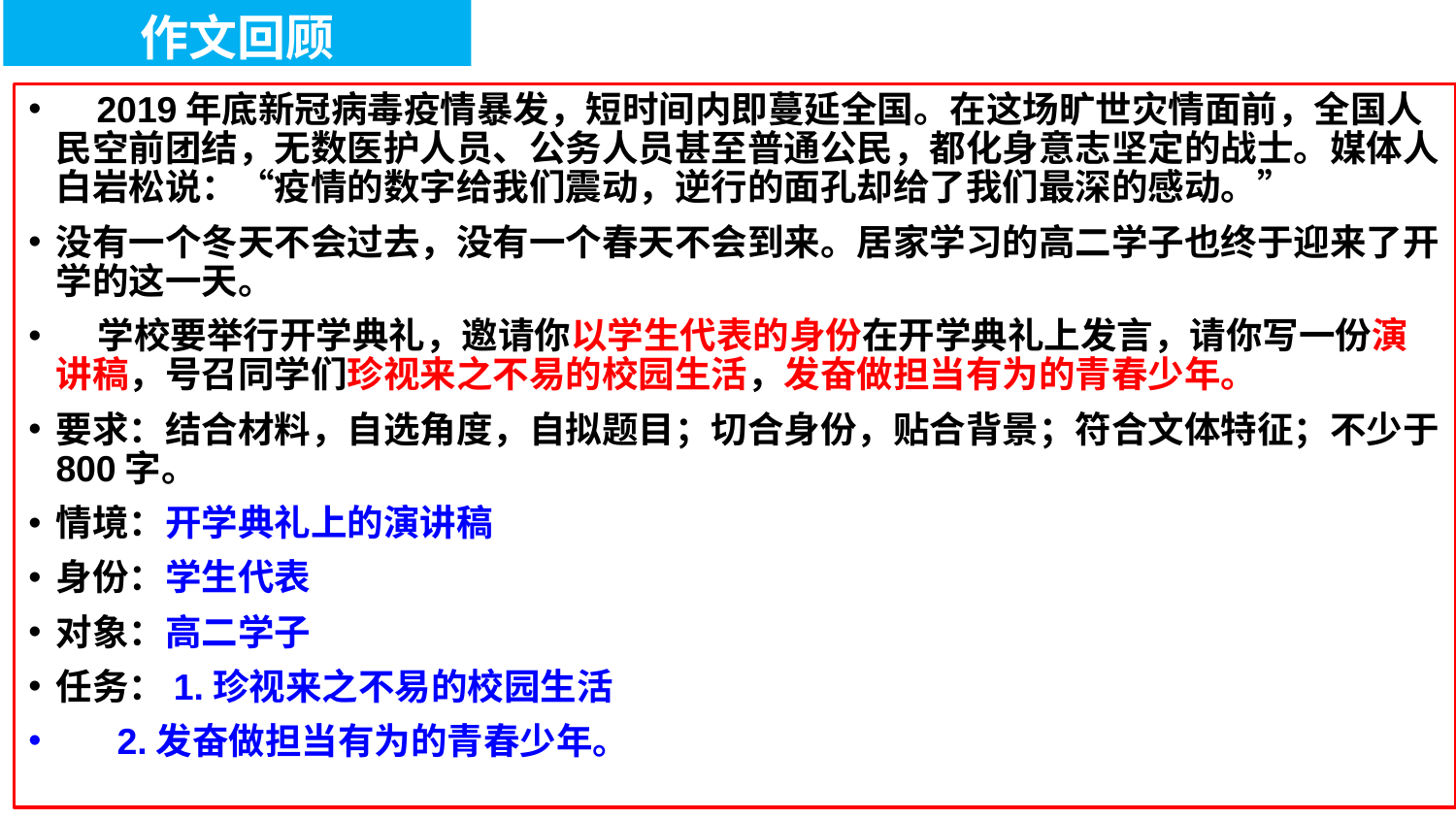

作文回顾
    2019年底新冠病毒疫情暴发，短时间内即蔓延全国。在这场旷世灾情面前，全国人民空前团结，无数医护人员、公务人员甚至普通公民，都化身意志坚定的战士。媒体人白岩松说：“疫情的数字给我们震动，逆行的面孔却给了我们最深的感动。”
没有一个冬天不会过去，没有一个春天不会到来。居家学习的高二学子也终于迎来了开学的这一天。
    学校要举行开学典礼，邀请你以学生代表的身份在开学典礼上发言，请你写一份演讲稿，号召同学们珍视来之不易的校园生活，发奋做担当有为的青春少年。
要求：结合材料，自选角度，自拟题目；切合身份，贴合背景；符合文体特征；不少于800字。
情境：开学典礼上的演讲稿
身份：学生代表
对象：高二学子
任务：1.珍视来之不易的校园生活
      2.发奋做担当有为的青春少年。